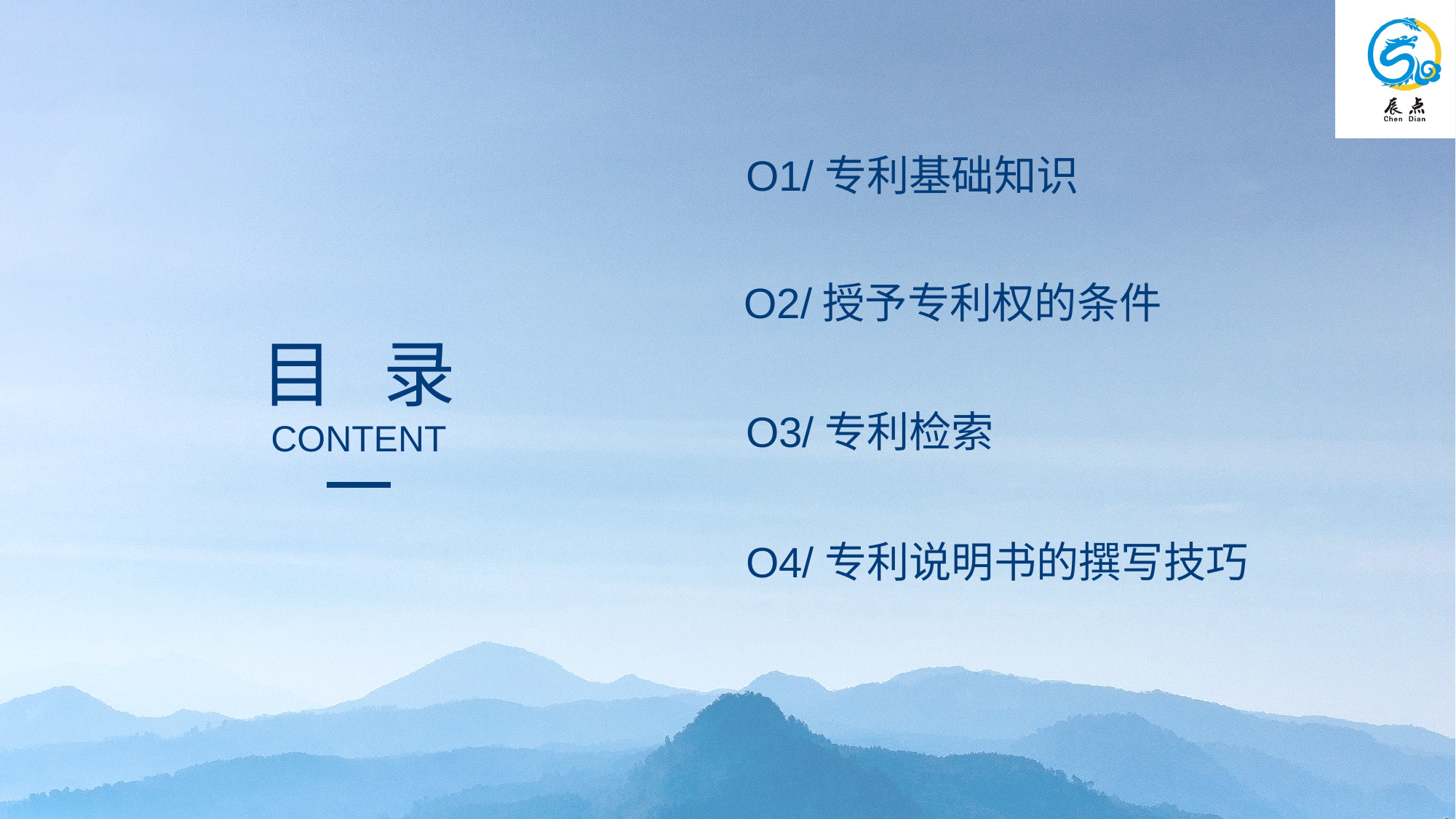

O1/专利基础知识
O2/授予专利权的条件

目   录
CONTENT
O3/专利检索
O4/专利说明书的撰写技巧

2